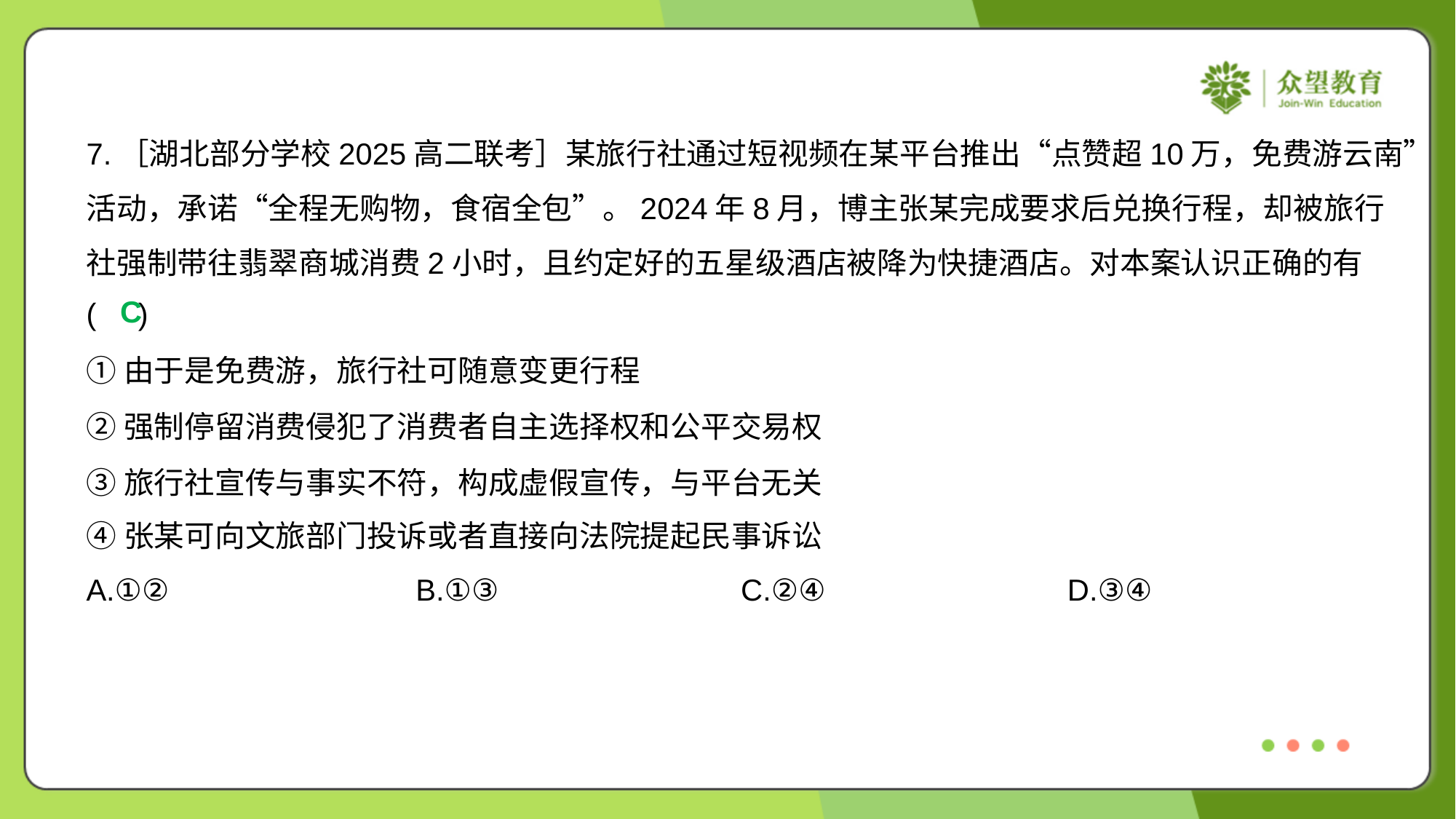

7.［湖北部分学校2025高二联考］某旅行社通过短视频在某平台推出“点赞超10万，免费游云南”
活动，承诺“全程无购物，食宿全包”。2024年8月，博主张某完成要求后兑换行程，却被旅行
社强制带往翡翠商城消费2小时，且约定好的五星级酒店被降为快捷酒店。对本案认识正确的有
(     )
C
①由于是免费游，旅行社可随意变更行程
②强制停留消费侵犯了消费者自主选择权和公平交易权
③旅行社宣传与事实不符，构成虚假宣传，与平台无关
④张某可向文旅部门投诉或者直接向法院提起民事诉讼
A.①②	B.①③	C.②④	D.③④